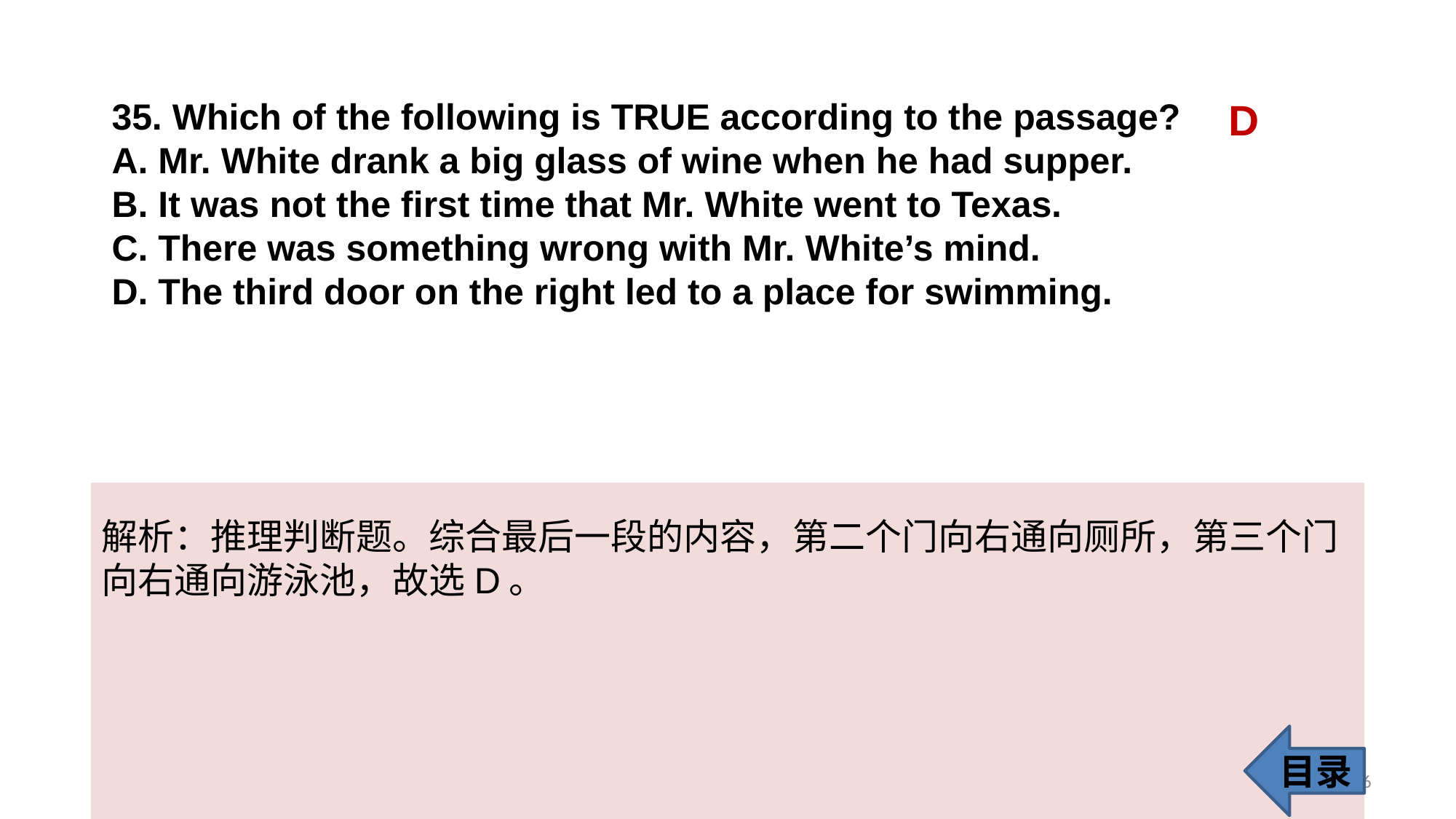

35. Which of the following is TRUE according to the passage?
A. Mr. White drank a big glass of wine when he had supper.
B. It was not the first time that Mr. White went to Texas.
C. There was something wrong with Mr. White’s mind.
D. The third door on the right led to a place for swimming.
D

解析：推理判断题。综合最后一段的内容，第二个门向右通向厕所，第三个门
向右通向游泳池，故选D。
目录
36